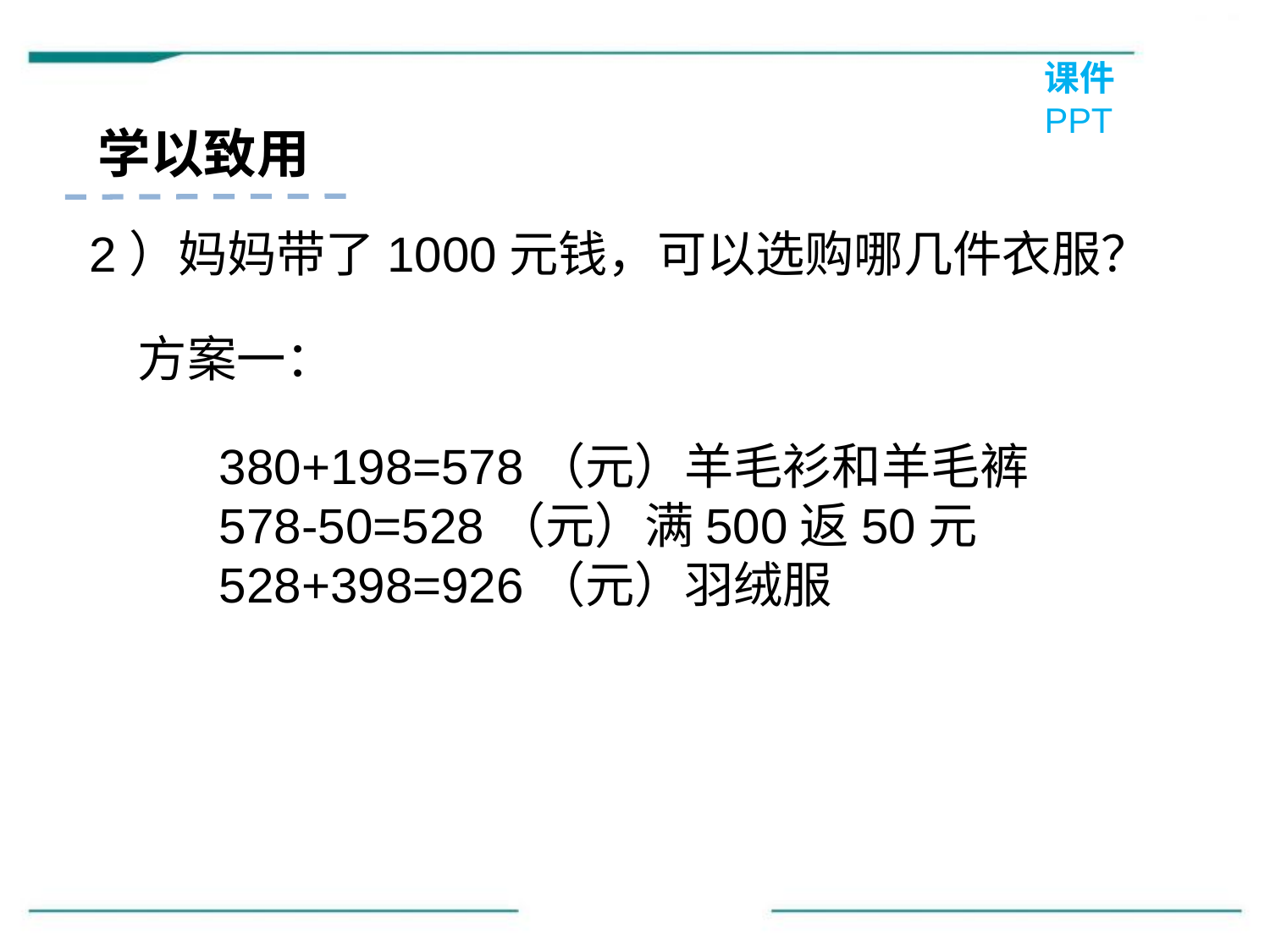

课件PPT
学以致用

2）妈妈带了1000元钱，可以选购哪几件衣服？
方案一：
380+198=578（元）羊毛衫和羊毛裤
578-50=528（元）满500返50元
528+398=926（元）羽绒服